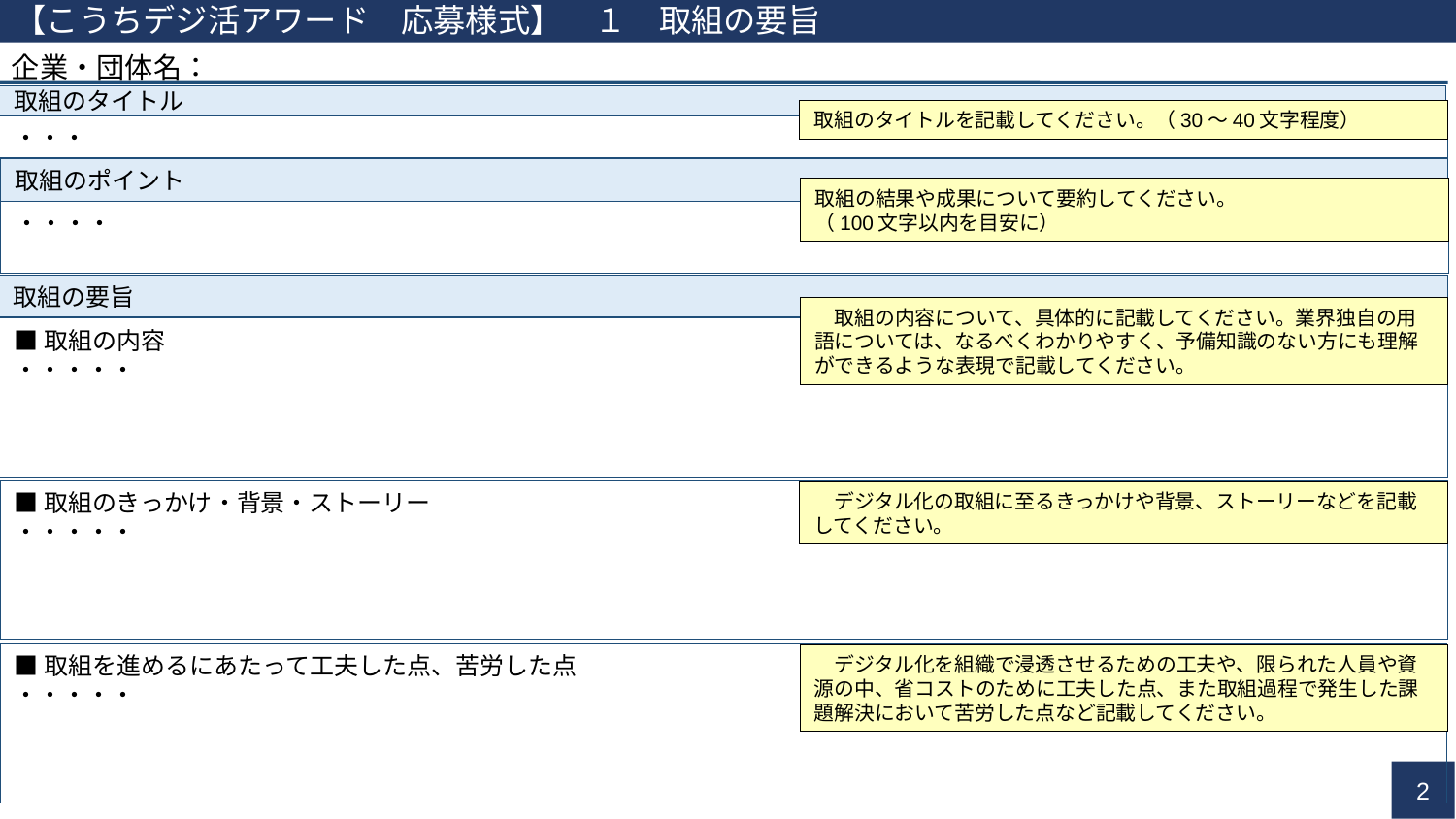

【こうちデジ活アワード　応募様式】　１　取組の要旨
企業・団体名：

取組のタイトル
取組のタイトルを記載してください。（30～40文字程度）
・・・
取組のポイント
取組の結果や成果について要約してください。
（100文字以内を目安に）
・・・・

取組の要旨
　取組の内容について、具体的に記載してください。業界独自の用語については、なるべくわかりやすく、予備知識のない方にも理解ができるような表現で記載してください。
■取組の内容
・・・・・

■取組のきっかけ・背景・ストーリー
・・・・・

　デジタル化の取組に至るきっかけや背景、ストーリーなどを記載してください。
■取組を進めるにあたって工夫した点、苦労した点
・・・・・

　デジタル化を組織で浸透させるための工夫や、限られた人員や資源の中、省コストのために工夫した点、また取組過程で発生した課題解決において苦労した点など記載してください。
2